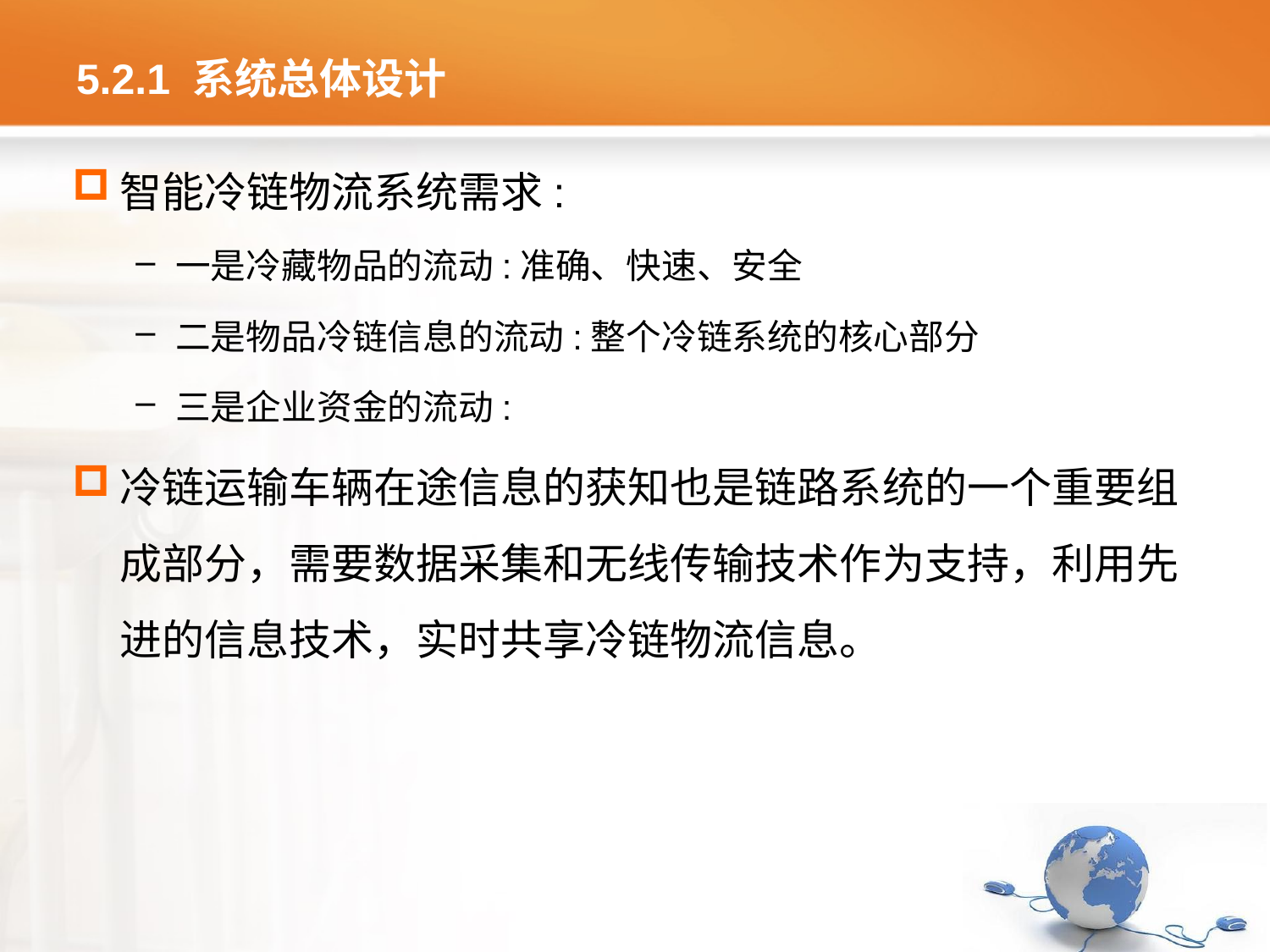

# 5.2.1 系统总体设计
智能冷链物流系统需求:
一是冷藏物品的流动:准确、快速、安全
二是物品冷链信息的流动:整个冷链系统的核心部分
三是企业资金的流动:
冷链运输车辆在途信息的获知也是链路系统的一个重要组成部分，需要数据采集和无线传输技术作为支持，利用先进的信息技术，实时共享冷链物流信息。